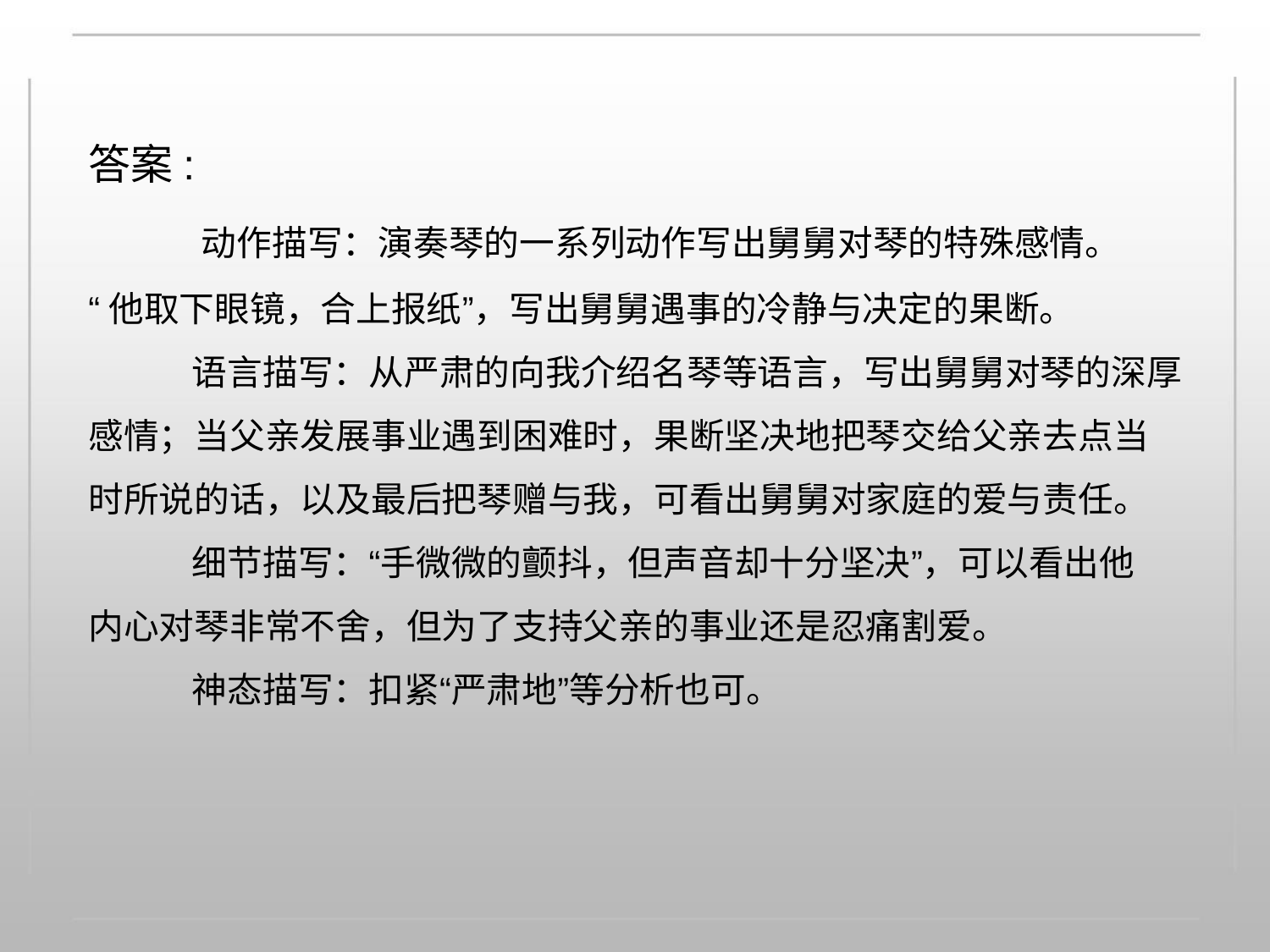

答案:
动作描写：演奏琴的一系列动作写出舅舅对琴的特殊感情。
“他取下眼镜，合上报纸”，写出舅舅遇事的冷静与决定的果断。
语言描写：从严肃的向我介绍名琴等语言，写出舅舅对琴的深厚
感情；当父亲发展事业遇到困难时，果断坚决地把琴交给父亲去点当
时所说的话，以及最后把琴赠与我，可看出舅舅对家庭的爱与责任。
细节描写：“手微微的颤抖，但声音却十分坚决”，可以看出他
内心对琴非常不舍，但为了支持父亲的事业还是忍痛割爱。
神态描写：扣紧“严肃地”等分析也可。